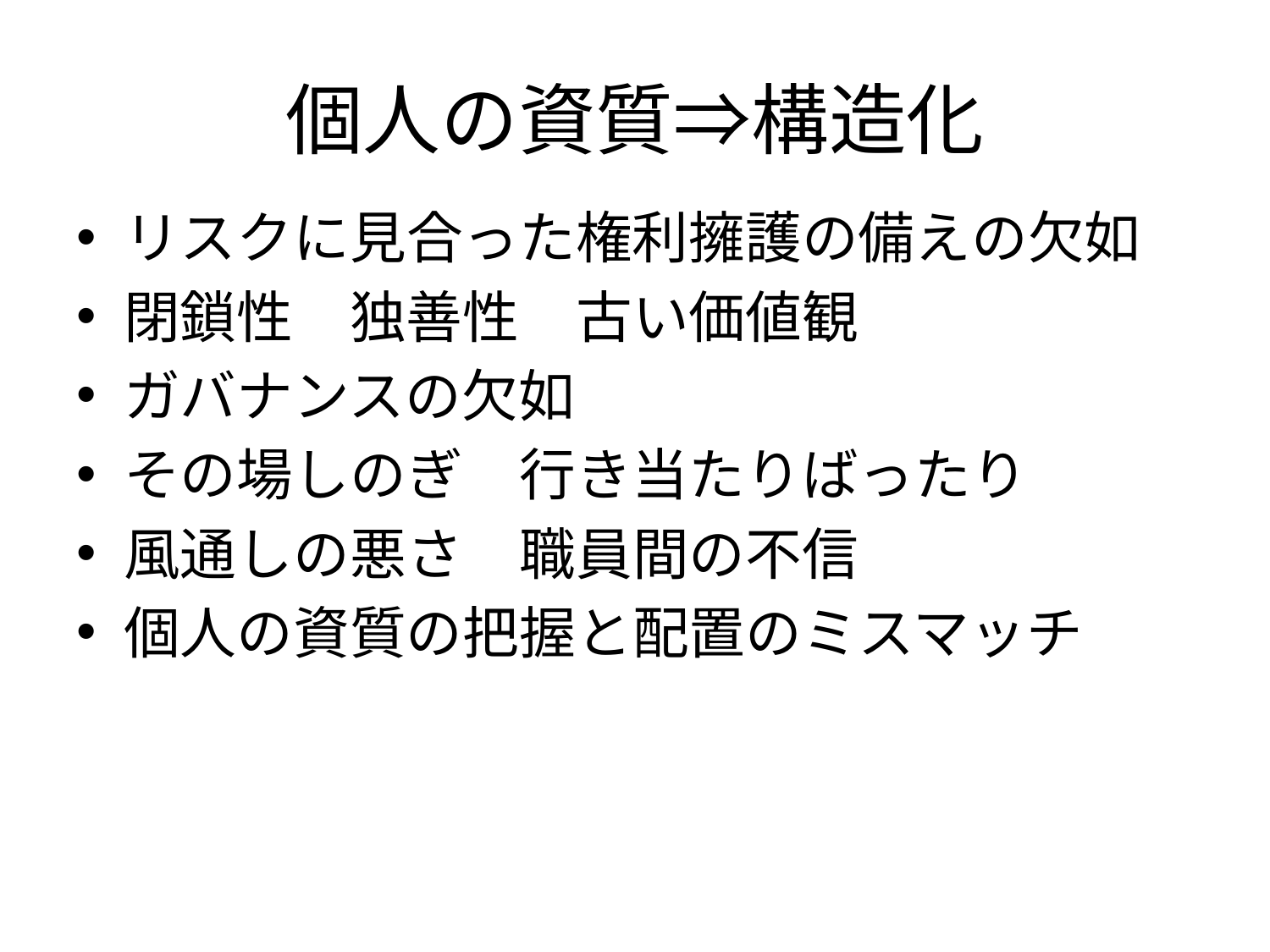

# 個人の資質⇒構造化
リスクに見合った権利擁護の備えの欠如
閉鎖性　独善性　古い価値観
ガバナンスの欠如
その場しのぎ　行き当たりばったり
風通しの悪さ　職員間の不信
個人の資質の把握と配置のミスマッチ